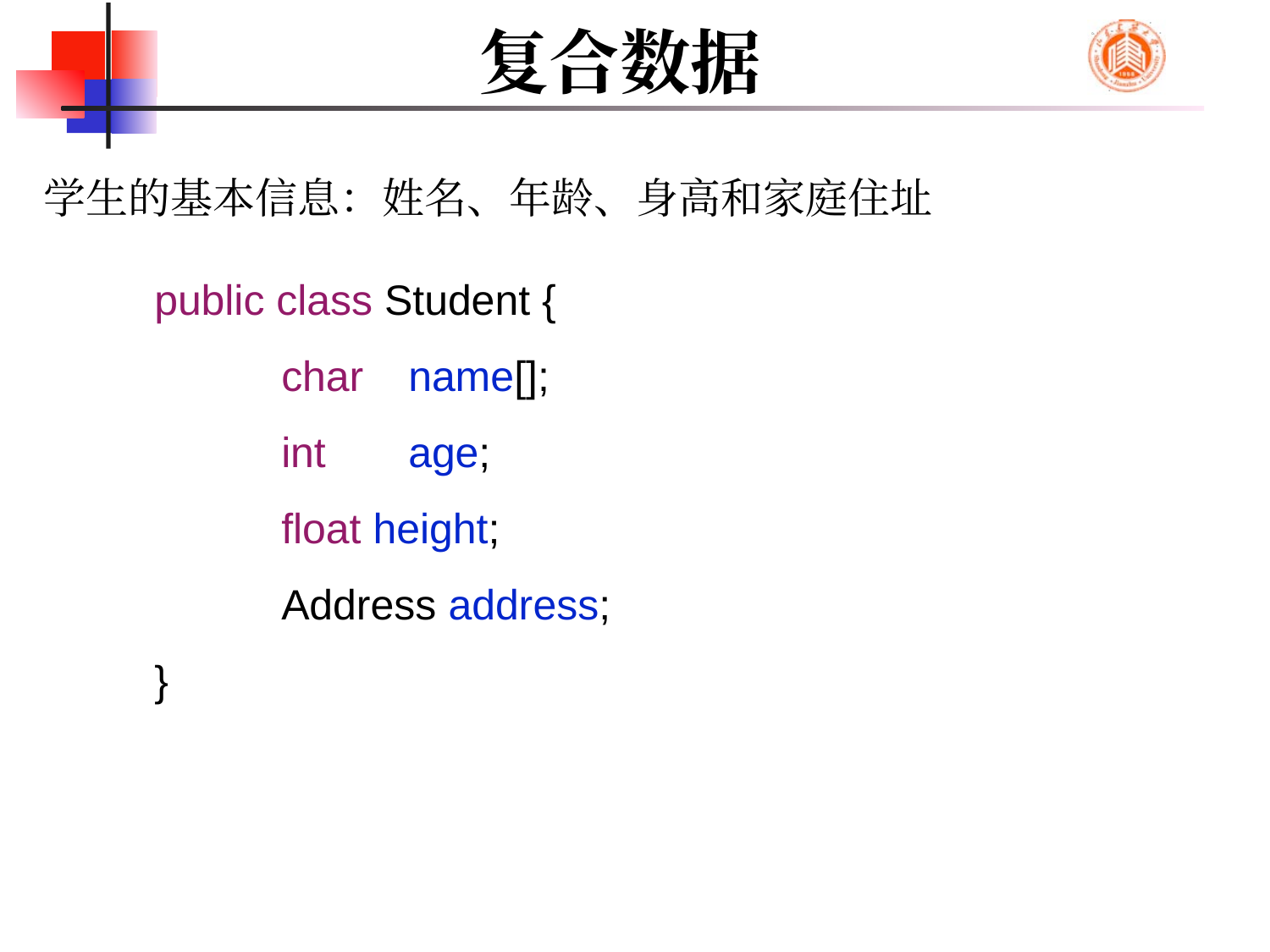

# 复合数据
学生的基本信息：姓名、年龄、身高和家庭住址
public class Student {
	char	name[];
	int	age;
	float height;
	Address address;
}